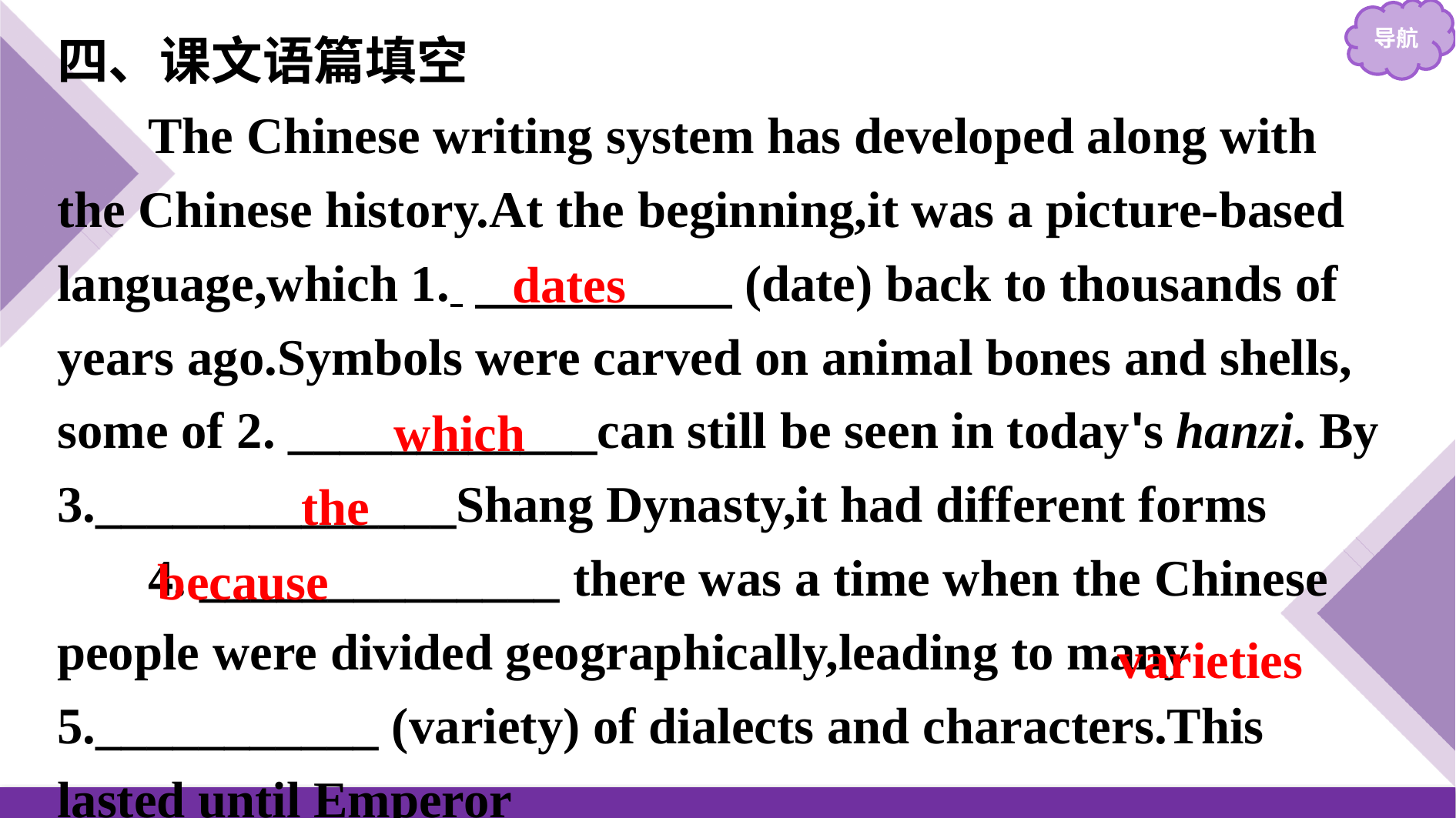

四、课文语篇填空
The Chinese writing system has developed along with the Chinese history.At the beginning,it was a picture-based language,which 1. 　　　　　(date) back to thousands of years ago.Symbols were carved on animal bones and shells, some of 2. ____________can still be seen in today's hanzi. By 3.______________Shang Dynasty,it had different forms
4. ______________ there was a time when the Chinese people were divided geographically,leading to many 5.___________ (variety) of dialects and characters.This lasted until Emperor
dates
which
the
because
varieties